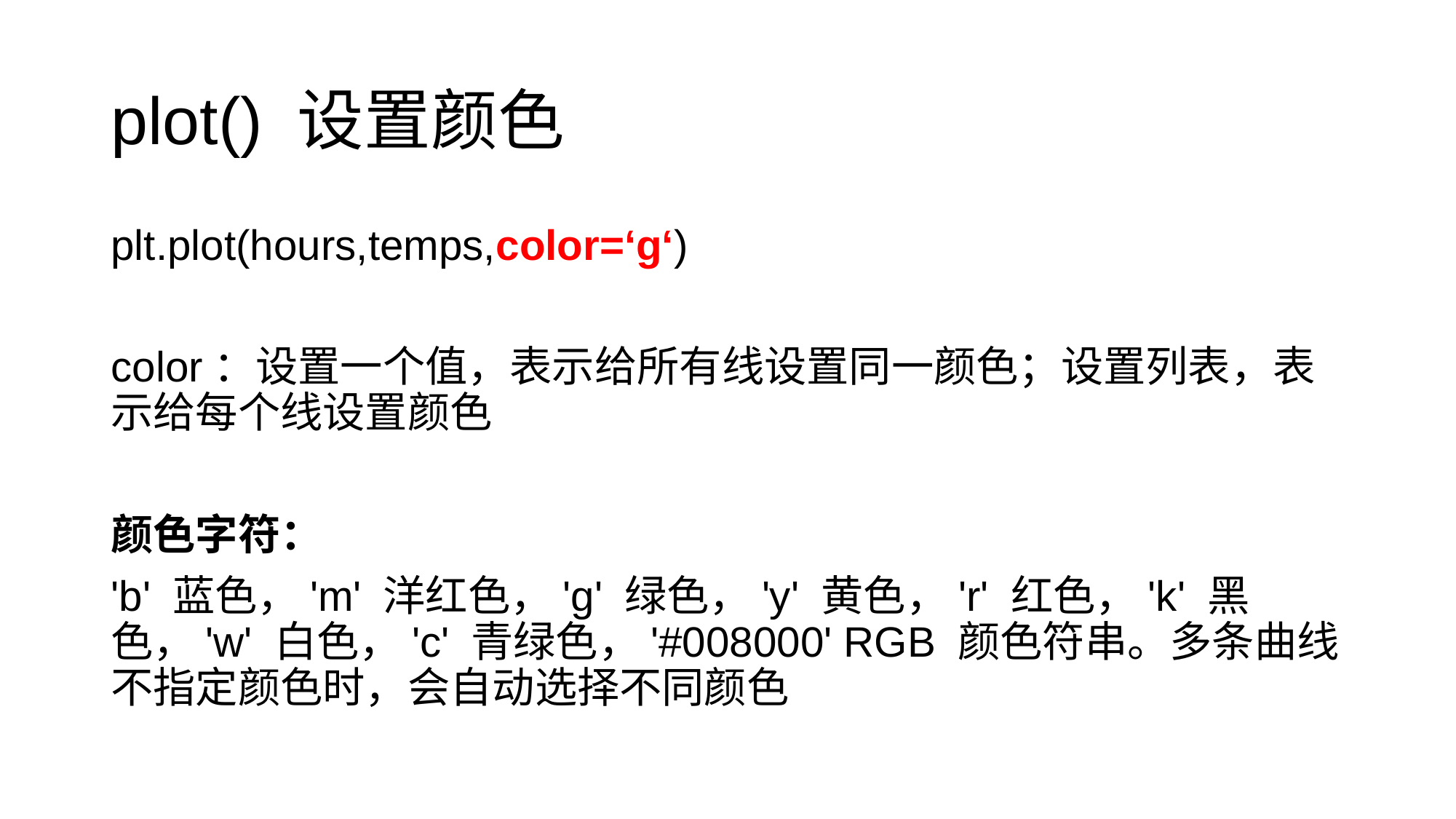

# plot() 设置颜色
plt.plot(hours,temps,color=‘g‘)

color：设置一个值，表示给所有线设置同一颜色；设置列表，表示给每个线设置颜色

颜色字符：
'b' 蓝色，'m' 洋红色，'g' 绿色，'y' 黄色，'r' 红色，'k' 黑色，'w' 白色，'c' 青绿色，'#008000' RGB 颜色符串。多条曲线不指定颜色时，会自动选择不同颜色